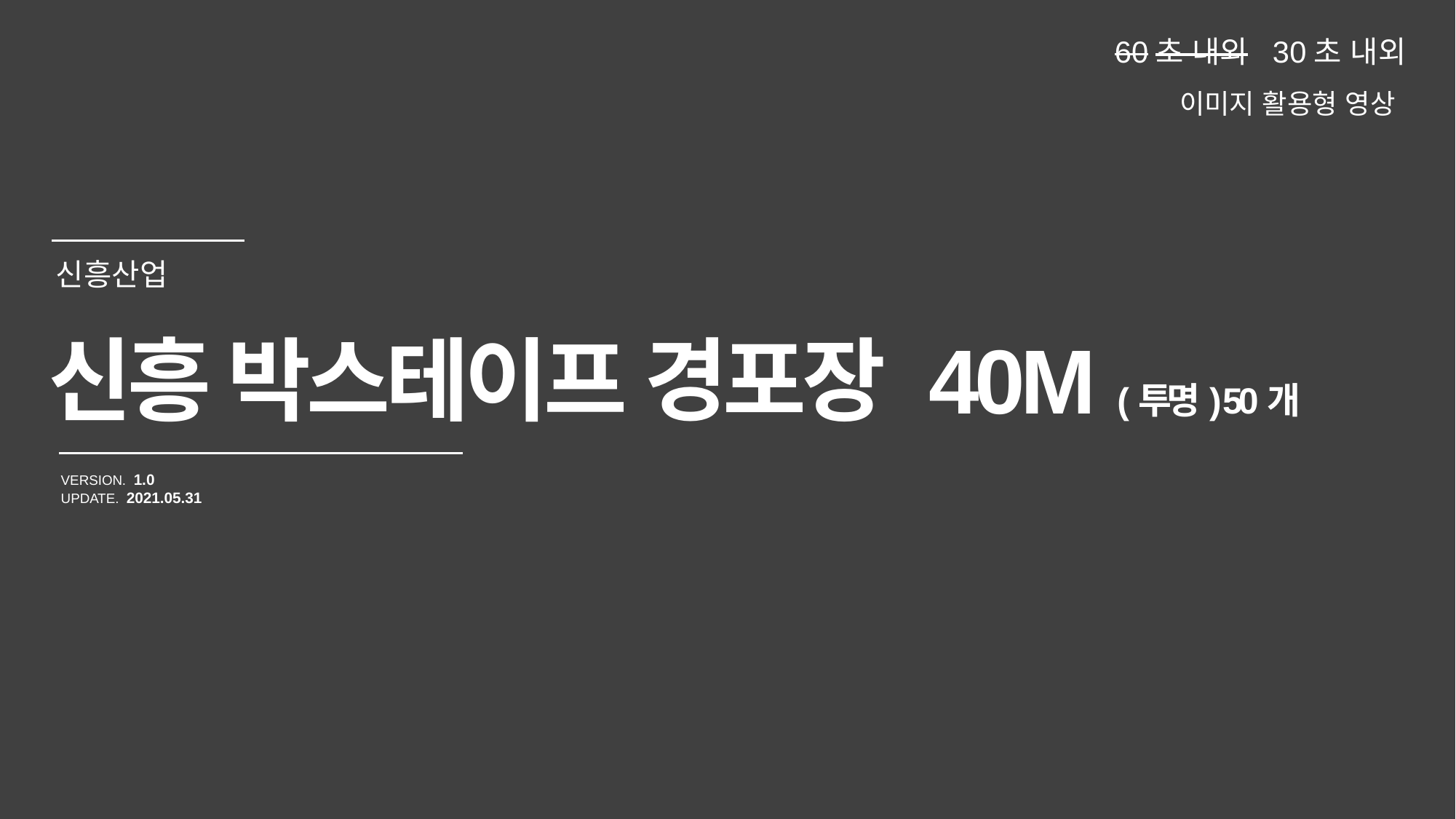

60초 내외  30초 내외
이미지 활용형 영상
신흥 박스테이프 경포장 40M (투명) 50개
VERSION.  1.0
UPDATE.  2021.05.31

신흥산업